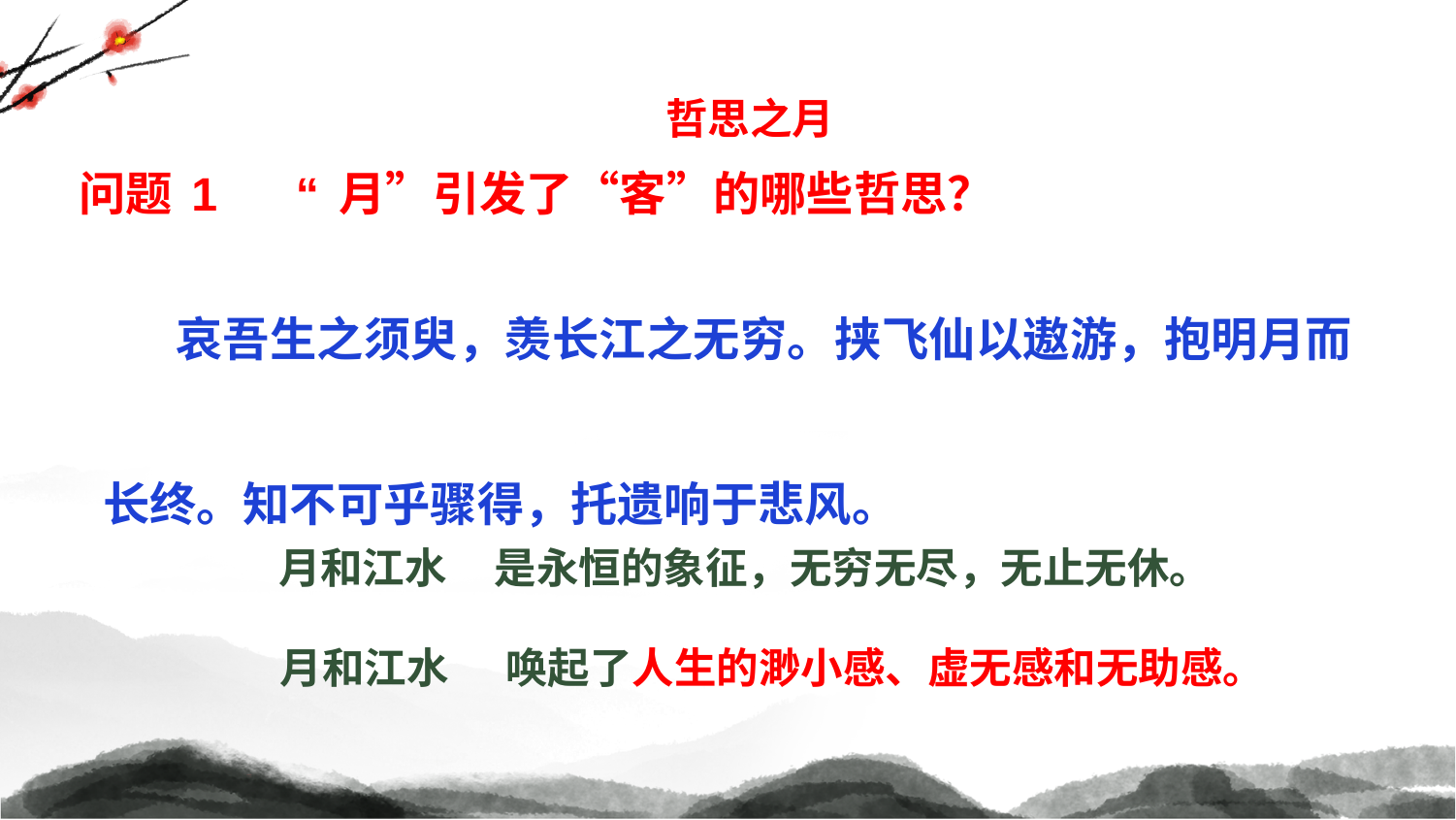

哲思之月
问题1      “月”引发了“客”的哪些哲思？
哀吾生之须臾，羡长江之无穷。挟飞仙以遨游，抱明月而长终。知不可乎骤得，托遗响于悲风。

月和江水     是永恒的象征，无穷无尽，无止无休。
    月和江水      唤起了人生的渺小感、虚无感和无助感。